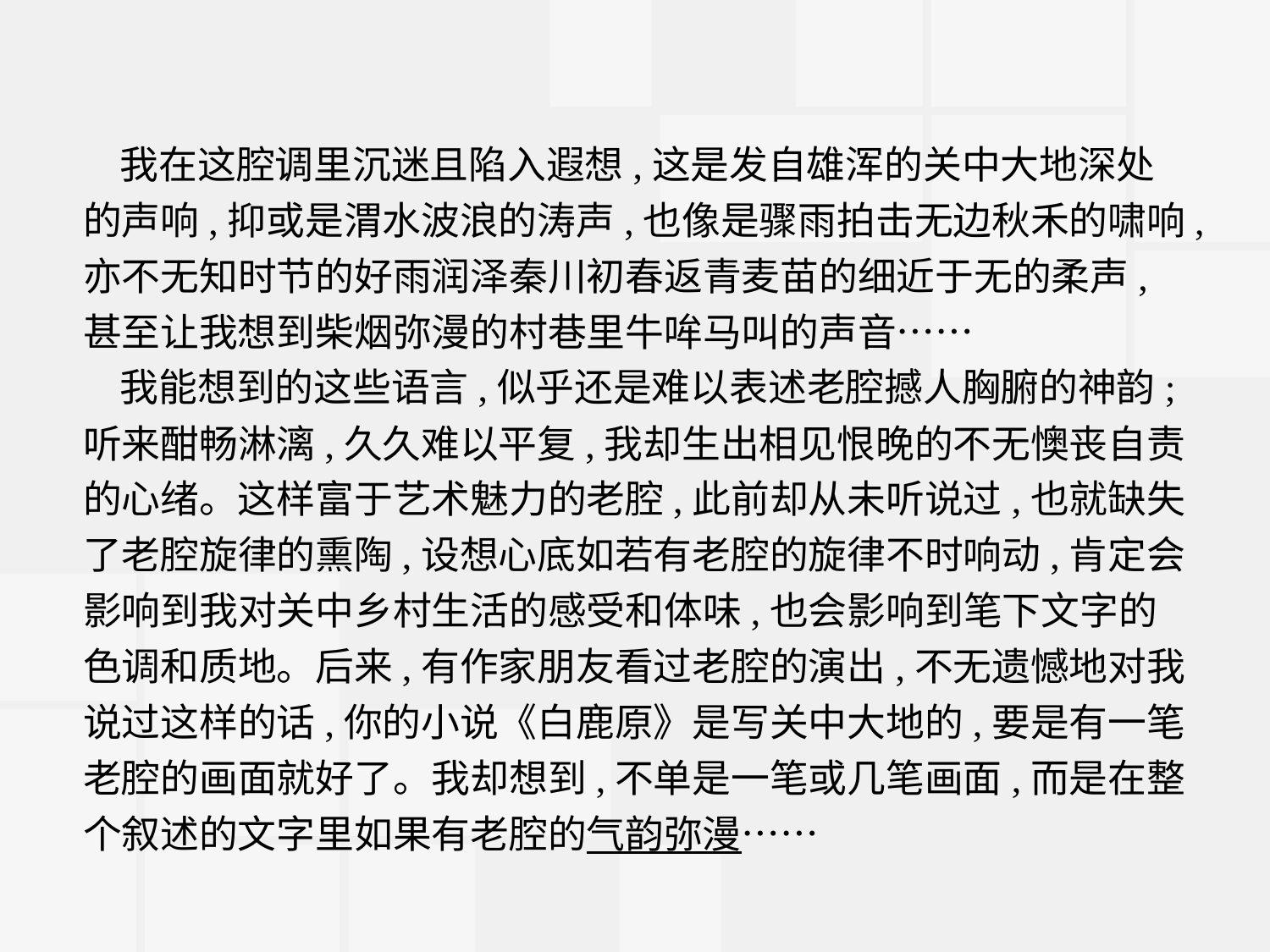

我在这腔调里沉迷且陷入遐想,这是发自雄浑的关中大地深处的声响,抑或是渭水波浪的涛声,也像是骤雨拍击无边秋禾的啸响,亦不无知时节的好雨润泽秦川初春返青麦苗的细近于无的柔声,甚至让我想到柴烟弥漫的村巷里牛哞马叫的声音……
我能想到的这些语言,似乎还是难以表述老腔撼人胸腑的神韵;听来酣畅淋漓,久久难以平复,我却生出相见恨晚的不无懊丧自责的心绪。这样富于艺术魅力的老腔,此前却从未听说过,也就缺失了老腔旋律的熏陶,设想心底如若有老腔的旋律不时响动,肯定会影响到我对关中乡村生活的感受和体味,也会影响到笔下文字的色调和质地。后来,有作家朋友看过老腔的演出,不无遗憾地对我说过这样的话,你的小说《白鹿原》是写关中大地的,要是有一笔老腔的画面就好了。我却想到,不单是一笔或几笔画面,而是在整个叙述的文字里如果有老腔的气韵弥漫……